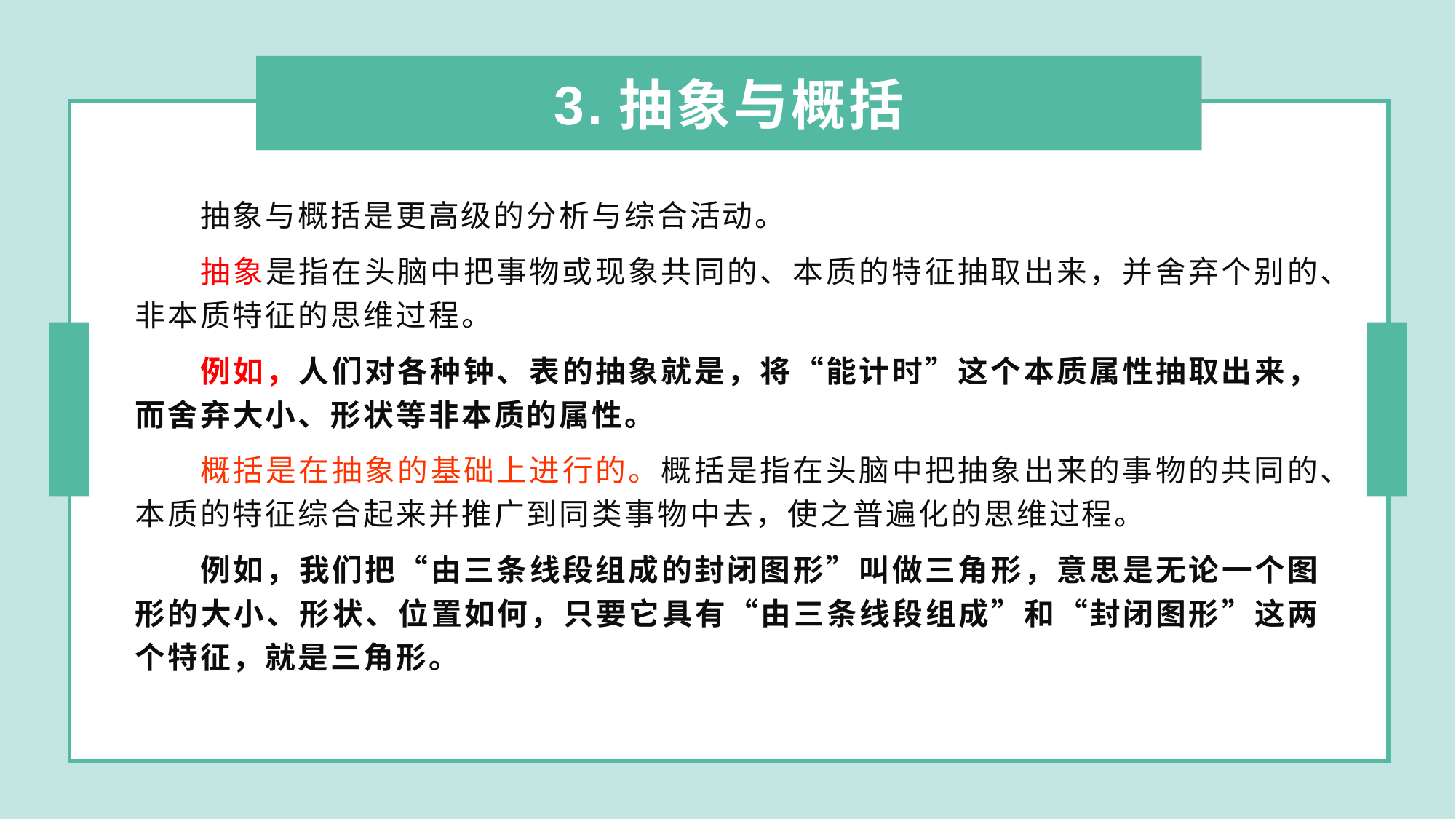

3.抽象与概括

抽象与概括是更高级的分析与综合活动。
抽象是指在头脑中把事物或现象共同的、本质的特征抽取出来，并舍弃个别的、非本质特征的思维过程。
例如，人们对各种钟、表的抽象就是，将“能计时”这个本质属性抽取出来，而舍弃大小、形状等非本质的属性。
概括是在抽象的基础上进行的。概括是指在头脑中把抽象出来的事物的共同的、本质的特征综合起来并推广到同类事物中去，使之普遍化的思维过程。
例如，我们把“由三条线段组成的封闭图形”叫做三角形，意思是无论一个图形的大小、形状、位置如何，只要它具有“由三条线段组成”和“封闭图形”这两个特征，就是三角形。